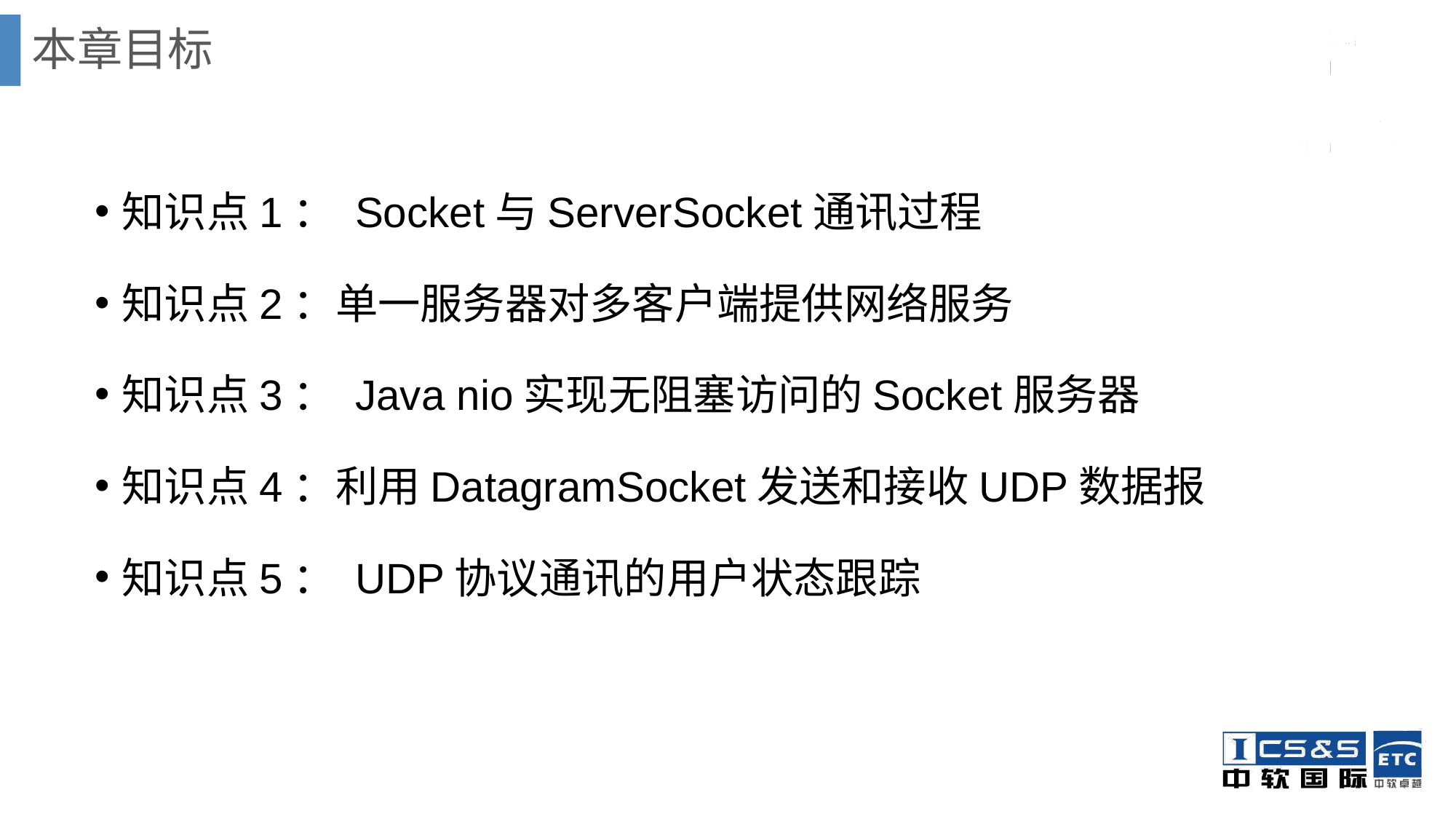

# 本章目标
知识点1： Socket与ServerSocket通讯过程
知识点2：单一服务器对多客户端提供网络服务
知识点3： Java nio实现无阻塞访问的Socket服务器
知识点4：利用DatagramSocket发送和接收UDP数据报
知识点5： UDP协议通讯的用户状态跟踪